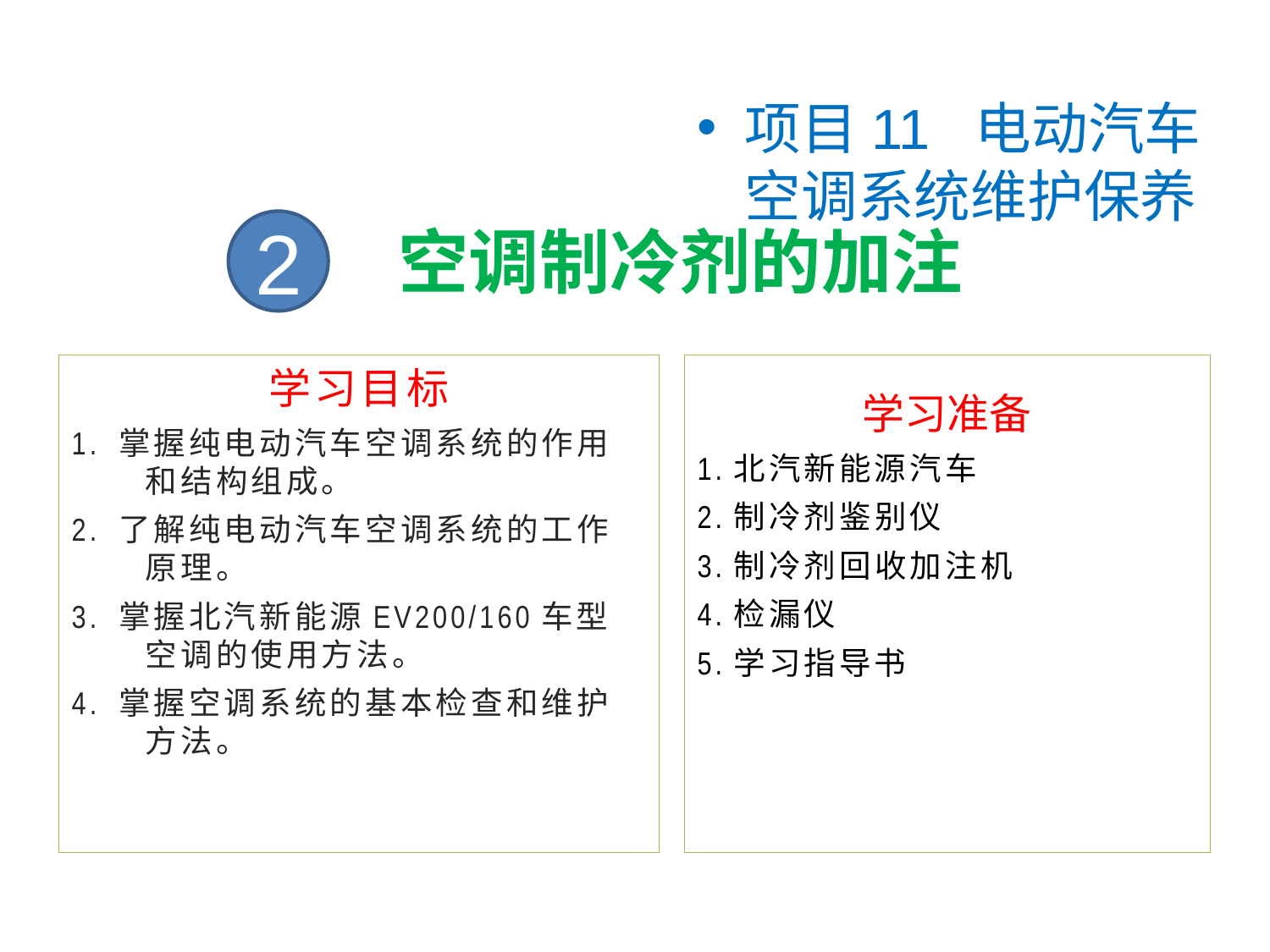

项目11  电动汽车空调系统维护保养
2
# 空调制冷剂的加注

学习目标
1. 掌握纯电动汽车空调系统的作用和结构组成。
2. 了解纯电动汽车空调系统的工作原理。
3. 掌握北汽新能源EV200/160车型空调的使用方法。
4. 掌握空调系统的基本检查和维护方法。

学习准备
1.北汽新能源汽车
2.制冷剂鉴别仪
3.制冷剂回收加注机
4.检漏仪
5.学习指导书